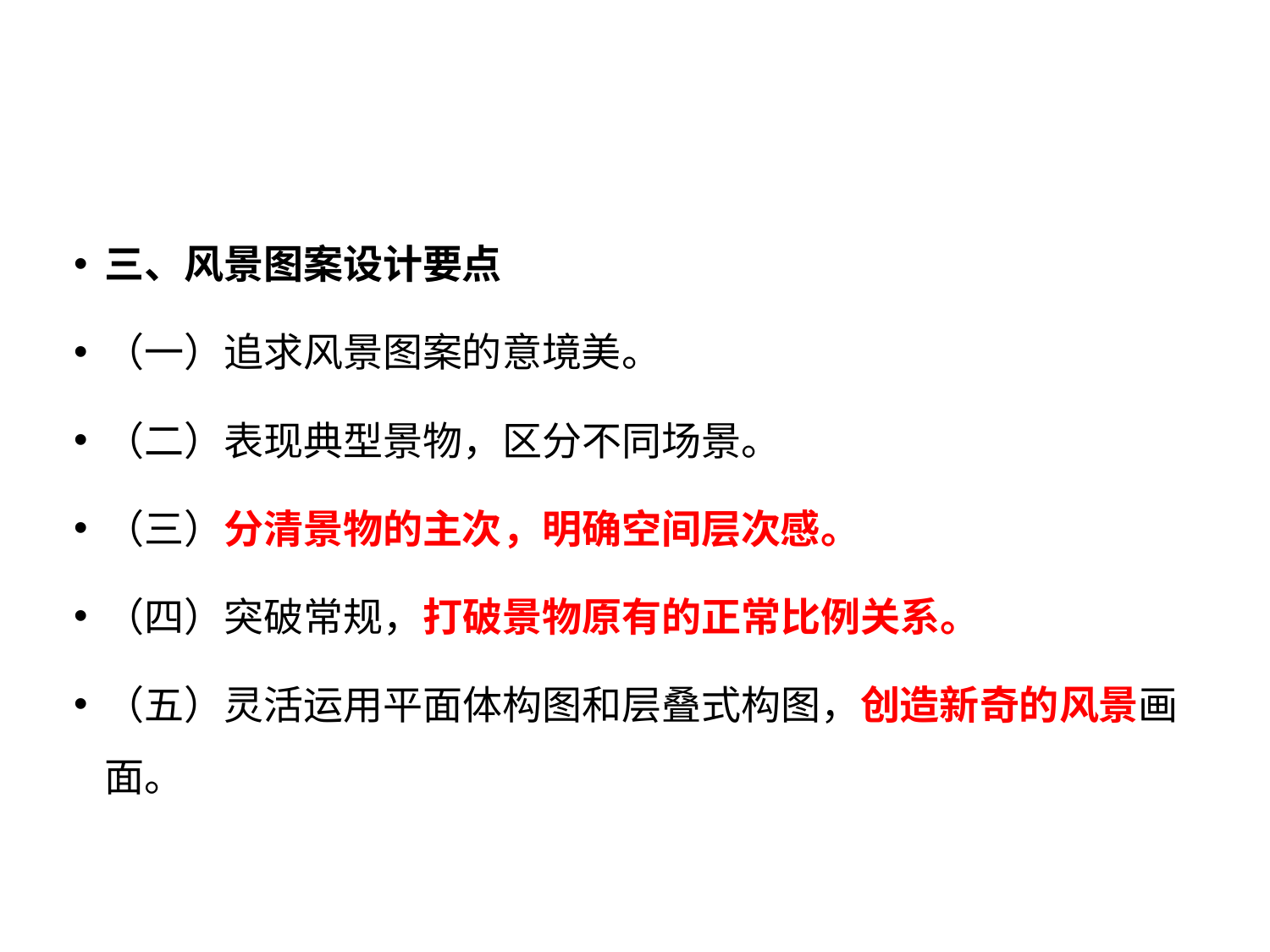

三、风景图案设计要点
（一）追求风景图案的意境美。
（二）表现典型景物，区分不同场景。
（三）分清景物的主次，明确空间层次感。
（四）突破常规，打破景物原有的正常比例关系。
（五）灵活运用平面体构图和层叠式构图，创造新奇的风景画面。